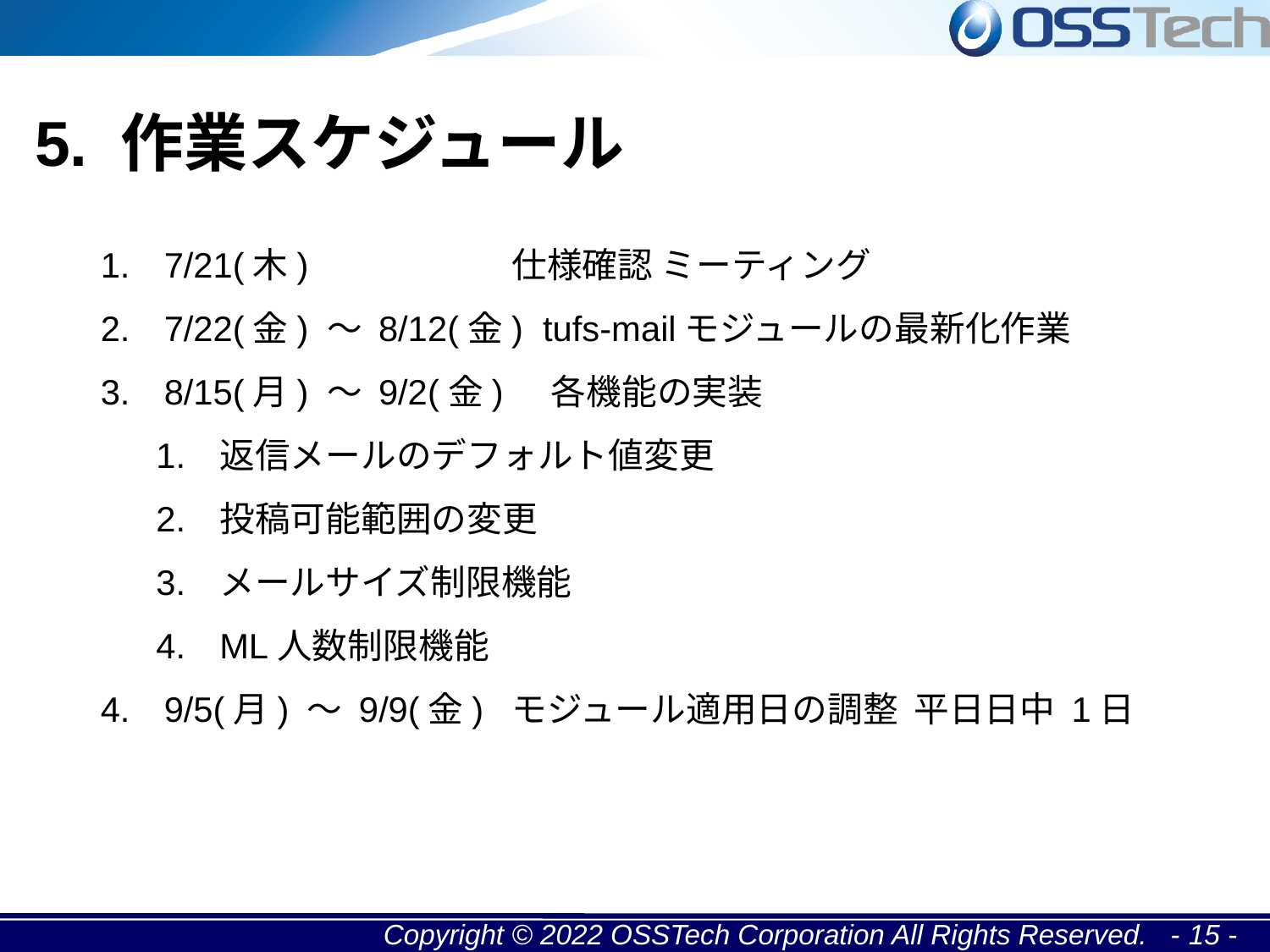

5. 作業スケジュール
7/21(木)                    仕様確認 ミーティング
7/22(金) ～ 8/12(金)  tufs-mailモジュールの最新化作業
8/15(月) ～ 9/2(金)    各機能の実装
返信メールのデフォルト値変更
投稿可能範囲の変更
メールサイズ制限機能
ML人数制限機能
9/5(月) ～ 9/9(金)  モジュール適用日の調整  平日日中 1日